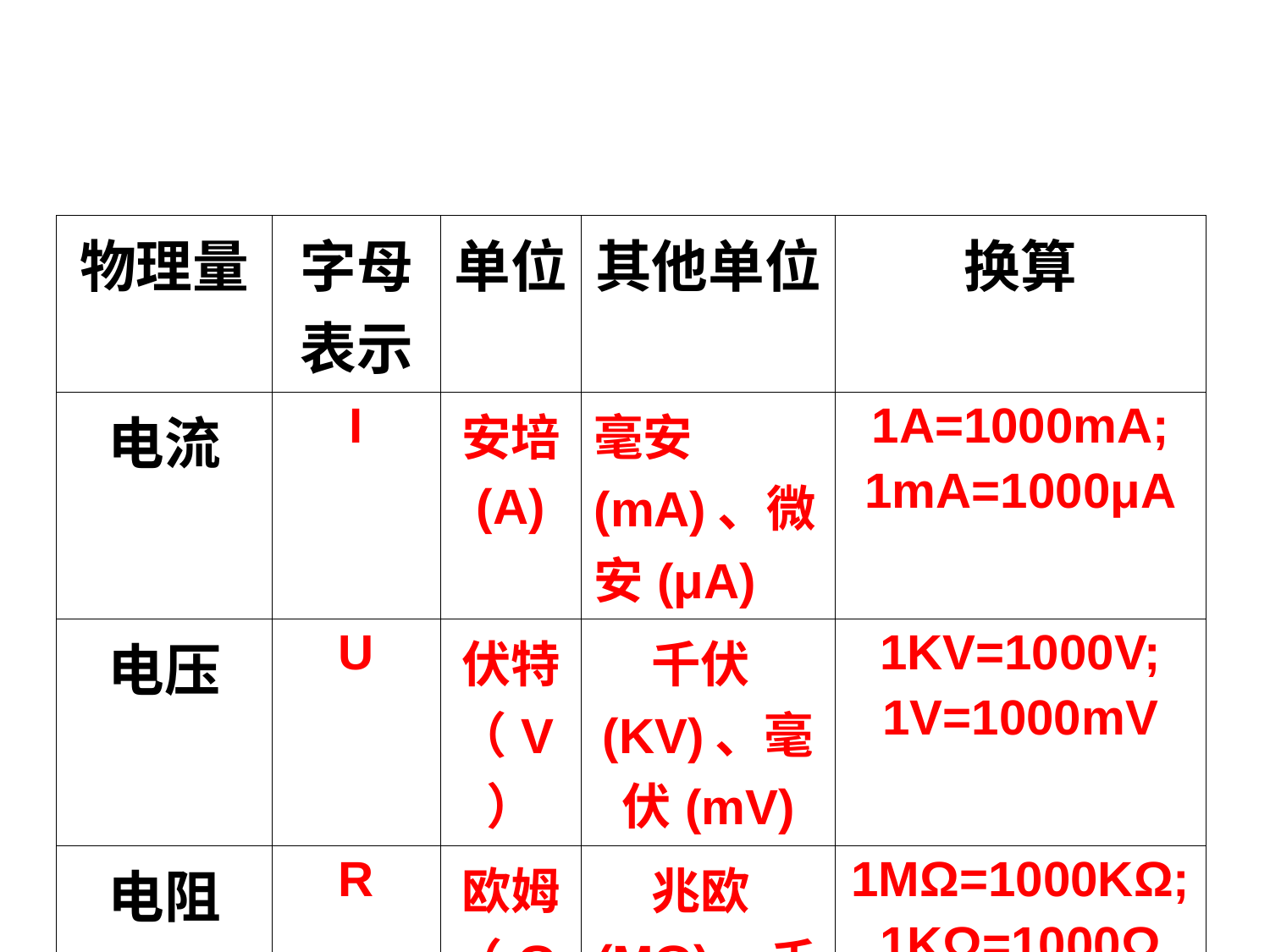

| 物理量 | 字母表示 | 单位 | 其他单位 | 换算 |
| --- | --- | --- | --- | --- |
| 电流 | I | 安培 (A) | 毫安(mA)、微安(μA) | 1A=1000mA; 1mA=1000μA |
| 电压 | U | 伏特（V） | 千伏(KV)、毫伏(mV) | 1KV=1000V; 1V=1000mV |
| 电阻 | R | 欧姆（Ω） | 兆欧(MΩ)、千欧(KΩ) | 1MΩ=1000KΩ; 1KΩ=1000Ω |